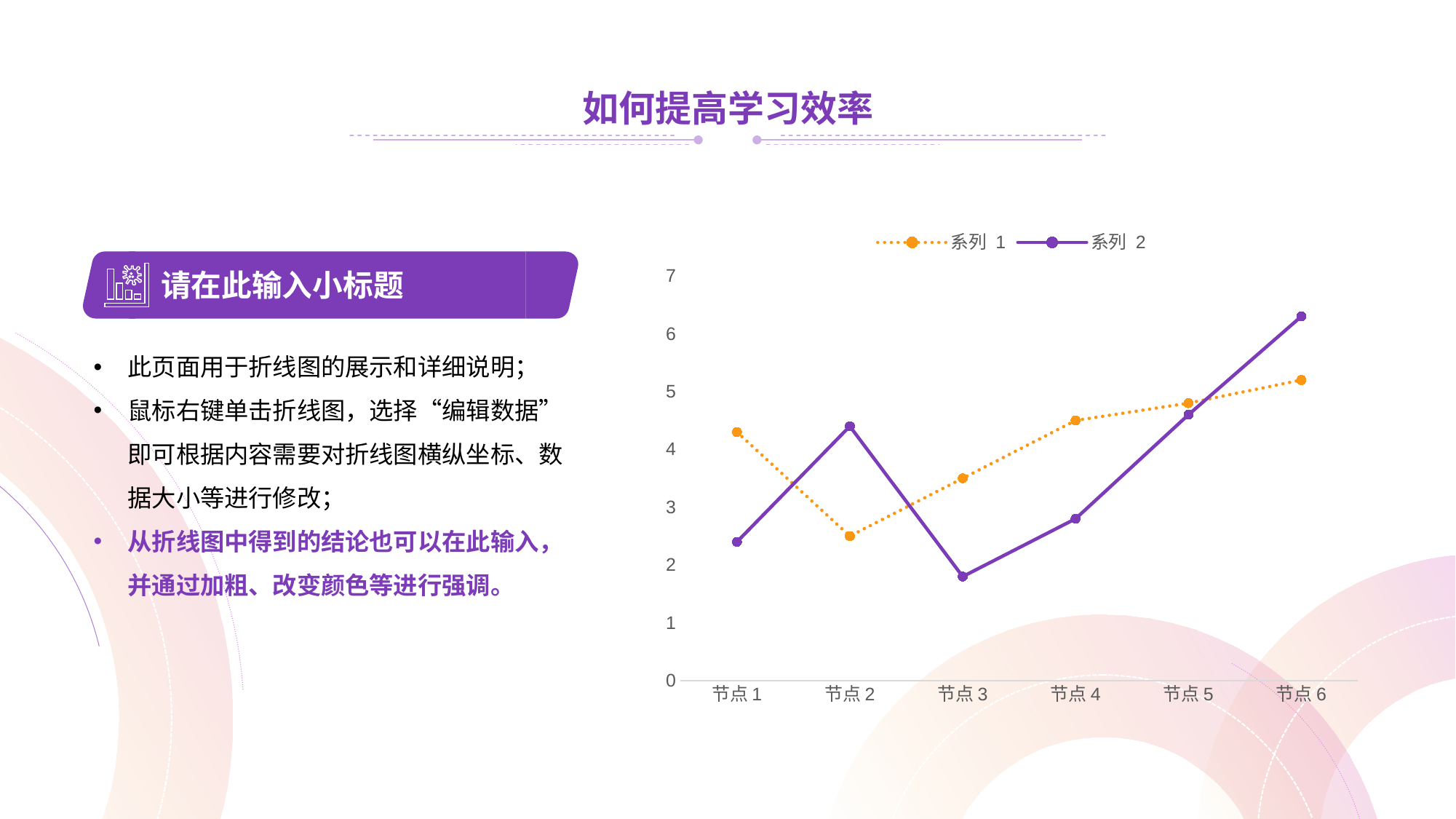

如何提高学习效率

### Chart

| Category | 系列 1 | 系列 2 |
|---|---|---|
| 节点1 | 4.3 | 2.4 |
| 节点2 | 2.5 | 4.4 |
| 节点3 | 3.5 | 1.8 |
| 节点4 | 4.5 | 2.8 |
| 节点5 | 4.8 | 4.6 |
| 节点6 | 5.2 | 6.3 |

请在此输入小标题

此页面用于折线图的展示和详细说明；
鼠标右键单击折线图，选择“编辑数据”即可根据内容需要对折线图横纵坐标、数据大小等进行修改；
从折线图中得到的结论也可以在此输入，并通过加粗、改变颜色等进行强调。